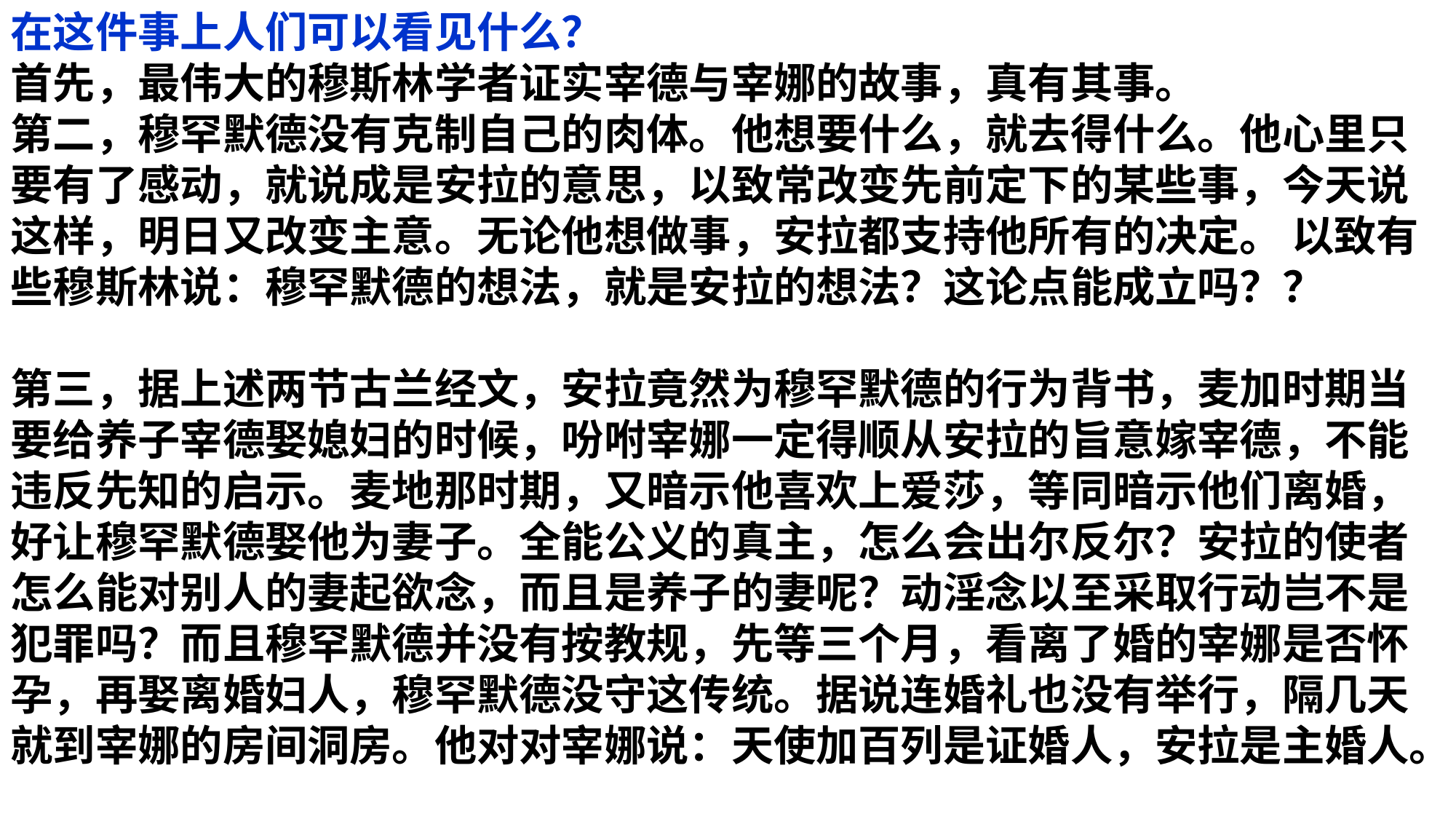

在这件事上人们可以看见什么？
首先，最伟大的穆斯林学者证实宰德与宰娜的故事，真有其事。
第二，穆罕默德没有克制自己的肉体。他想要什么，就去得什么。他心里只要有了感动，就说成是安拉的意思，以致常改变先前定下的某些事，今天说这样，明日又改变主意。无论他想做事，安拉都支持他所有的决定。 以致有些穆斯林说：穆罕默德的想法，就是安拉的想法？这论点能成立吗？？

第三，据上述两节古兰经文，安拉竟然为穆罕默德的行为背书，麦加时期当要给养子宰德娶媳妇的时候，吩咐宰娜一定得顺从安拉的旨意嫁宰德，不能违反先知的启示。麦地那时期，又暗示他喜欢上爱莎，等同暗示他们离婚，好让穆罕默德娶他为妻子。全能公义的真主，怎么会出尔反尔？安拉的使者怎么能对别人的妻起欲念，而且是养子的妻呢？动淫念以至采取行动岂不是犯罪吗？而且穆罕默德并没有按教规，先等三个月，看离了婚的宰娜是否怀孕，再娶离婚妇人，穆罕默德没守这传统。据说连婚礼也没有举行，隔几天就到宰娜的房间洞房。他对对宰娜说：天使加百列是证婚人，安拉是主婚人。